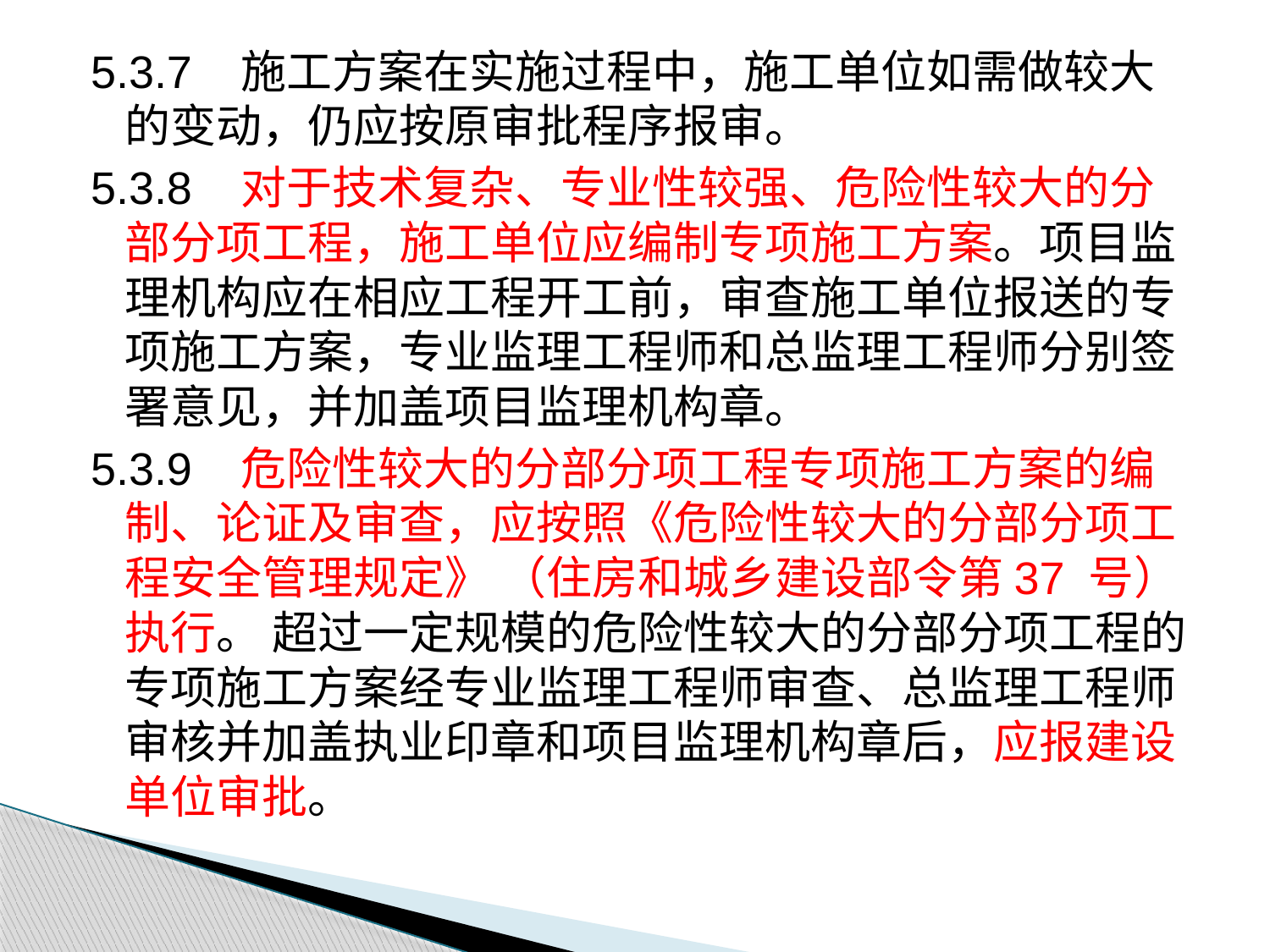

5.3.7   施工方案在实施过程中，施工单位如需做较大的变动，仍应按原审批程序报审。
5.3.8   对于技术复杂、专业性较强、危险性较大的分部分项工程，施工单位应编制专项施工方案。项目监理机构应在相应工程开工前，审查施工单位报送的专项施工方案，专业监理工程师和总监理工程师分别签署意见，并加盖项目监理机构章。
5.3.9   危险性较大的分部分项工程专项施工方案的编制、论证及审查，应按照《危险性较大的分部分项工程安全管理规定》 （住房和城乡建设部令第37 号）执行。 超过一定规模的危险性较大的分部分项工程的专项施工方案经专业监理工程师审查、总监理工程师审核并加盖执业印章和项目监理机构章后，应报建设单位审批。